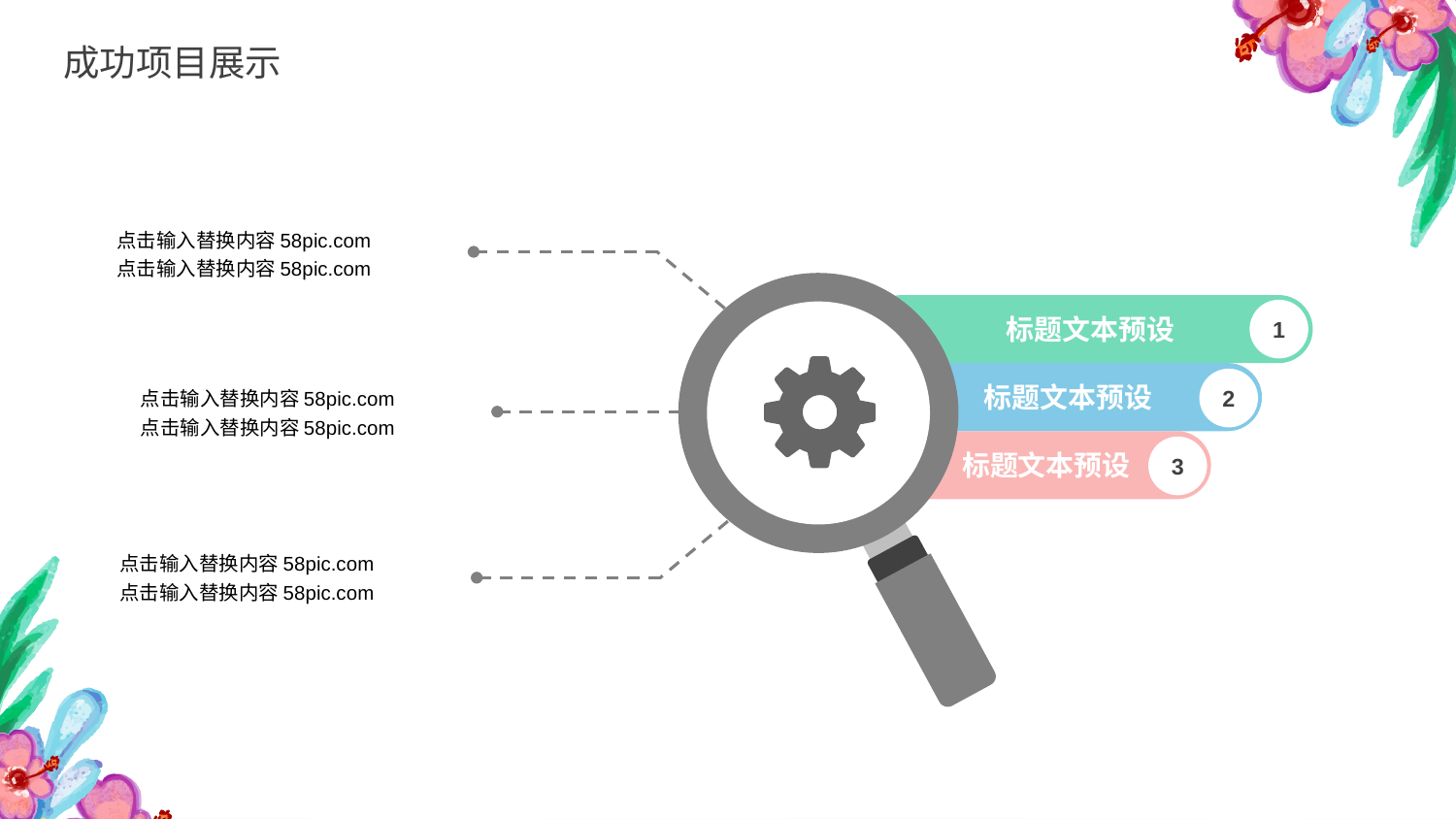

成功项目展示
点击输入替换内容58pic.com
点击输入替换内容58pic.com

标题文本预设
1
标题文本预设
2
点击输入替换内容58pic.com
点击输入替换内容58pic.com
标题文本预设
3
点击输入替换内容58pic.com
点击输入替换内容58pic.com